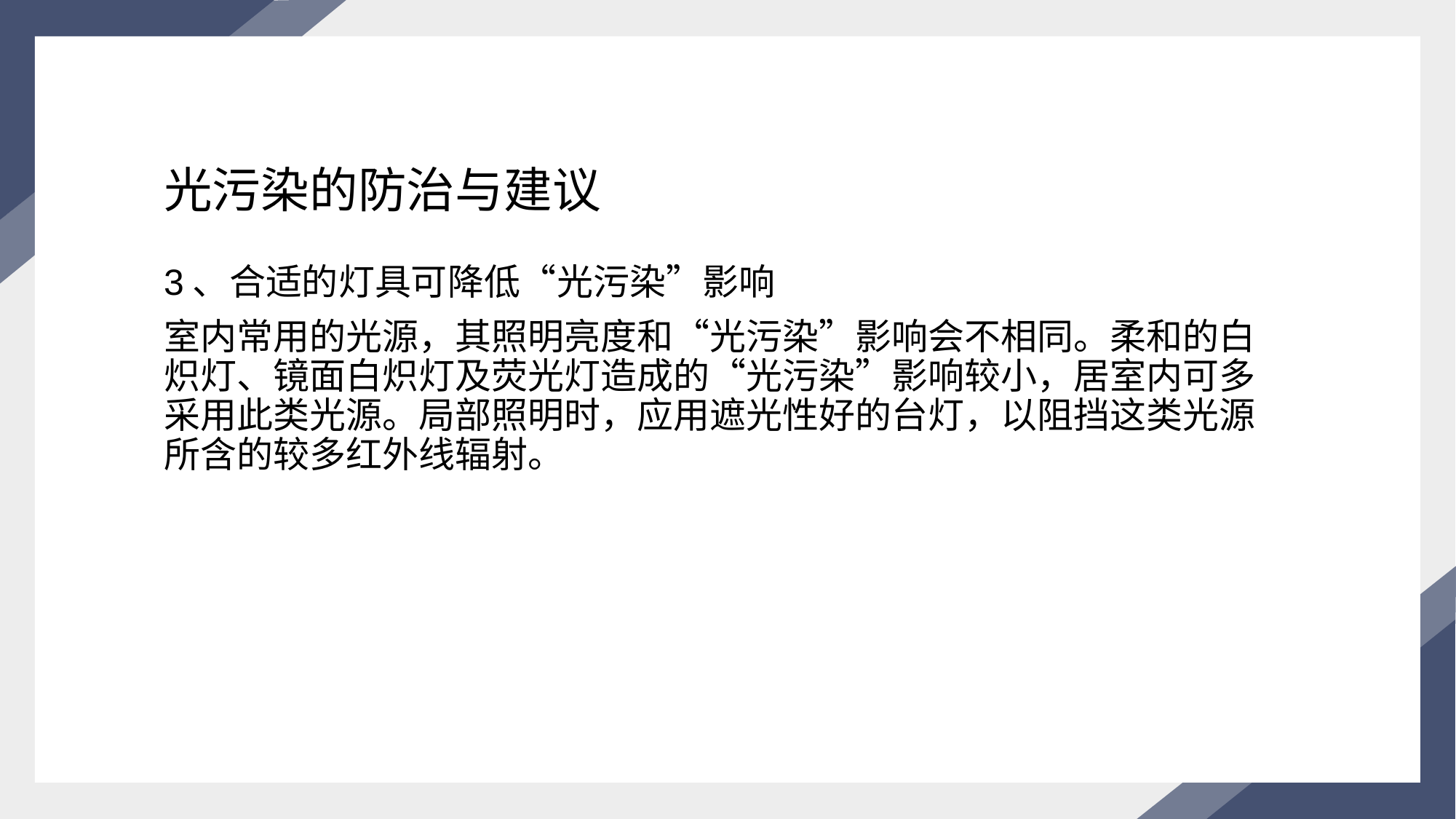

# 光污染的防治与建议
3、合适的灯具可降低“光污染”影响
室内常用的光源，其照明亮度和“光污染”影响会不相同。柔和的白炽灯、镜面白炽灯及荧光灯造成的“光污染”影响较小，居室内可多采用此类光源。局部照明时，应用遮光性好的台灯，以阻挡这类光源所含的较多红外线辐射。